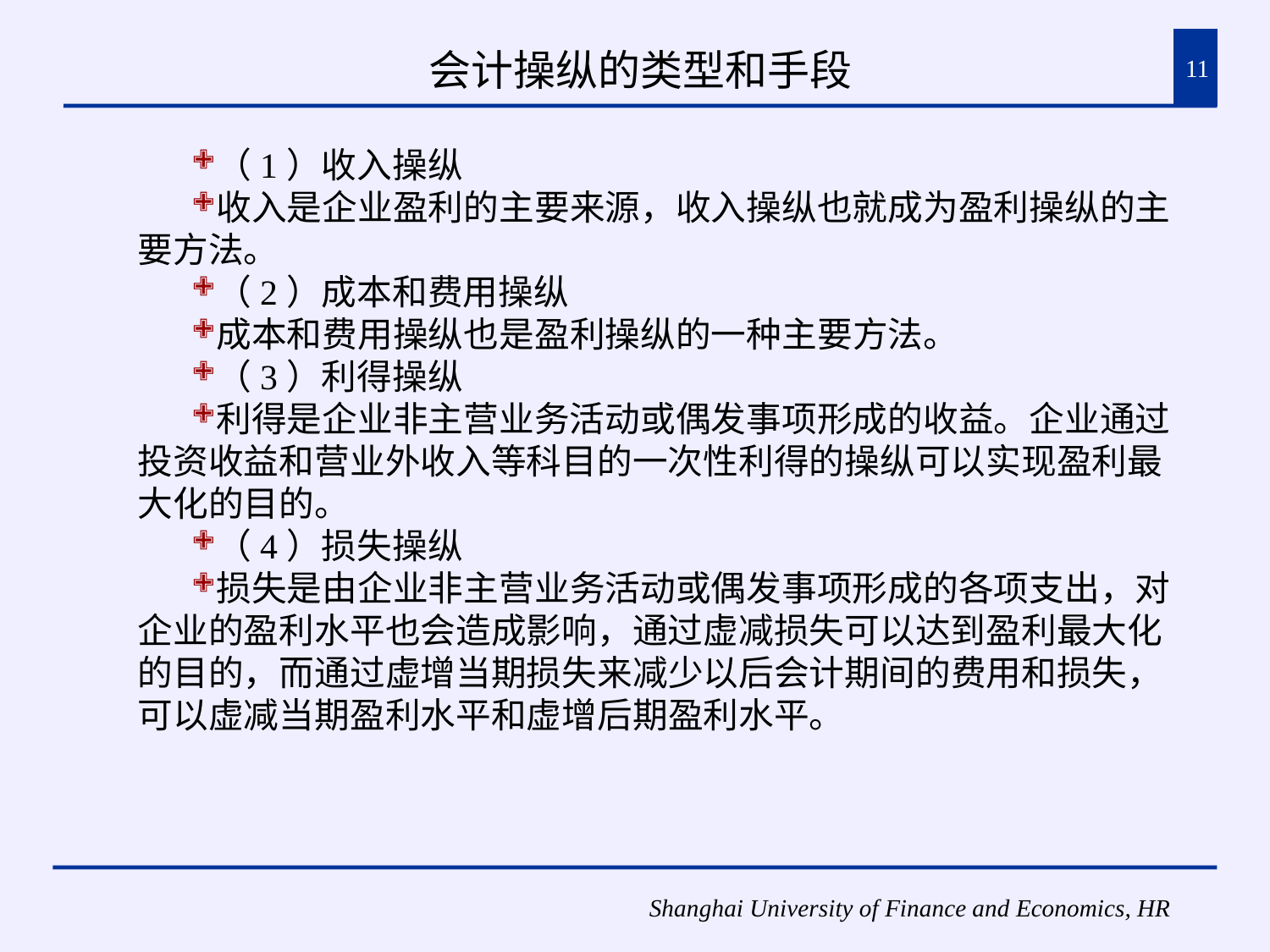

# 会计操纵的类型和手段
11
（1）收入操纵
收入是企业盈利的主要来源，收入操纵也就成为盈利操纵的主要方法。
（2）成本和费用操纵
成本和费用操纵也是盈利操纵的一种主要方法。
（3）利得操纵
利得是企业非主营业务活动或偶发事项形成的收益。企业通过投资收益和营业外收入等科目的一次性利得的操纵可以实现盈利最大化的目的。
（4）损失操纵
损失是由企业非主营业务活动或偶发事项形成的各项支出，对企业的盈利水平也会造成影响，通过虚减损失可以达到盈利最大化的目的，而通过虚增当期损失来减少以后会计期间的费用和损失，可以虚减当期盈利水平和虚增后期盈利水平。